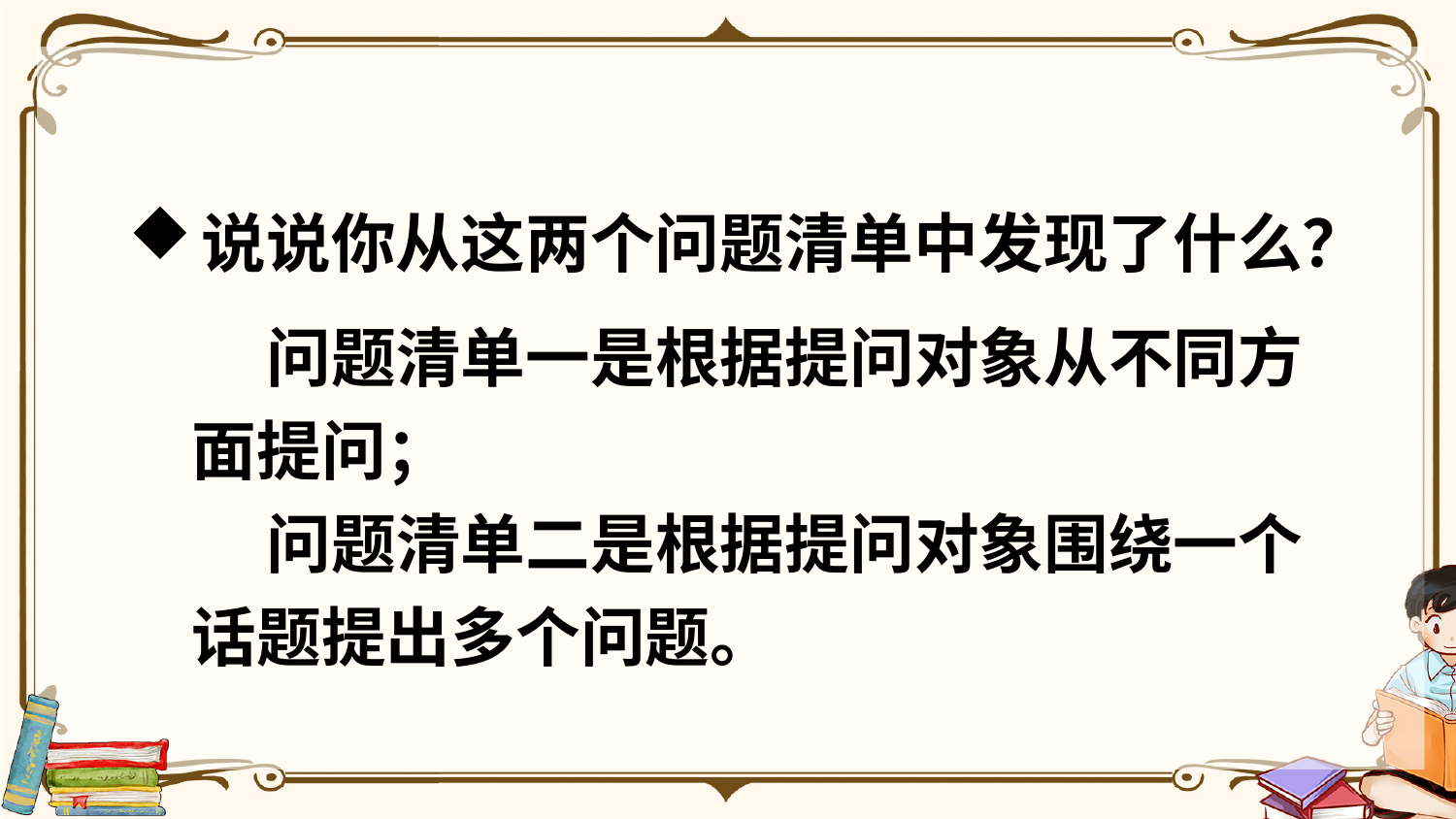

说说你从这两个问题清单中发现了什么？
    问题清单一是根据提问对象从不同方面提问；
    问题清单二是根据提问对象围绕一个话题提出多个问题。